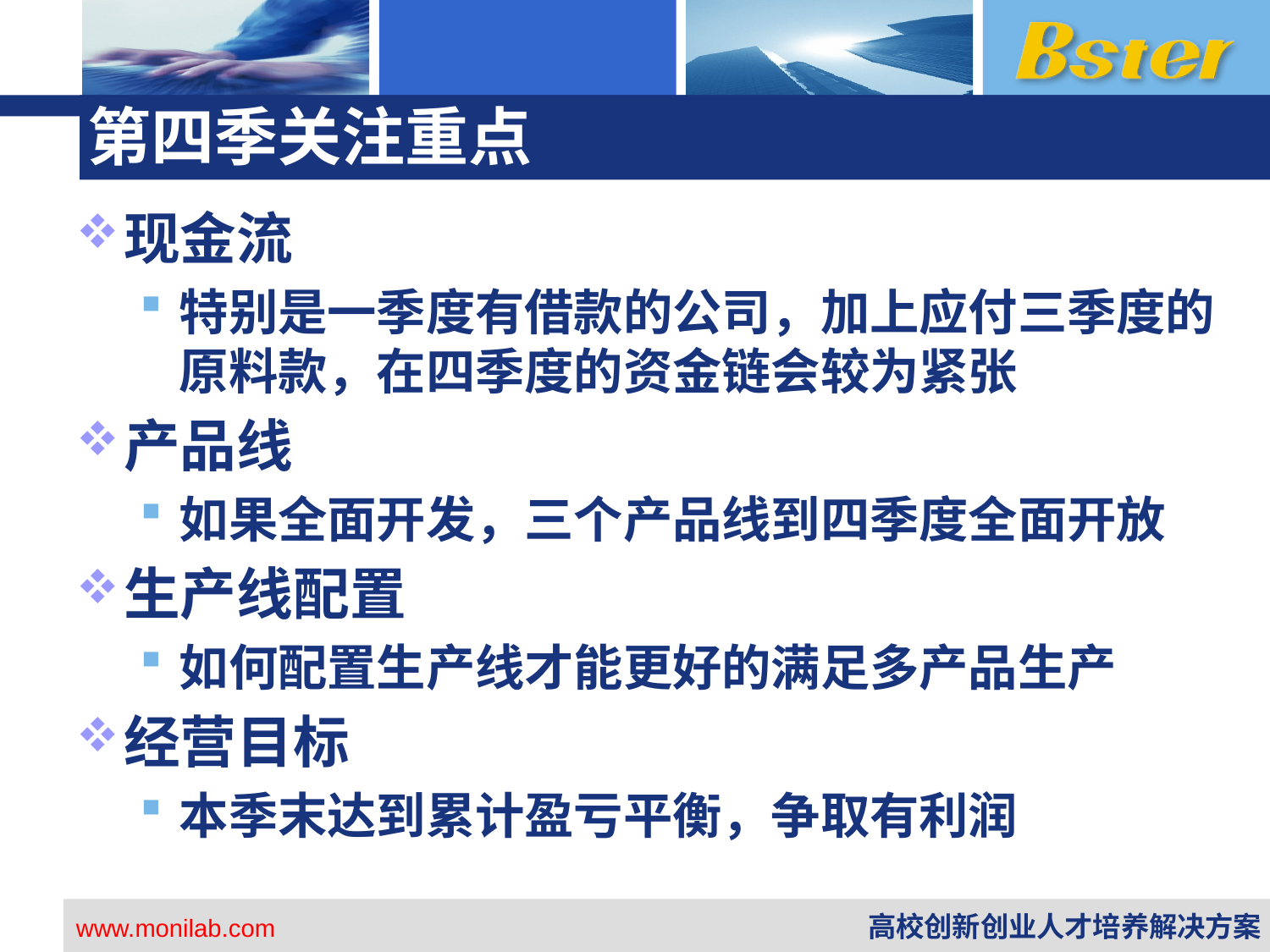

# 第四季关注重点
现金流
特别是一季度有借款的公司，加上应付三季度的原料款，在四季度的资金链会较为紧张
产品线
如果全面开发，三个产品线到四季度全面开放
生产线配置
如何配置生产线才能更好的满足多产品生产
经营目标
本季末达到累计盈亏平衡，争取有利润